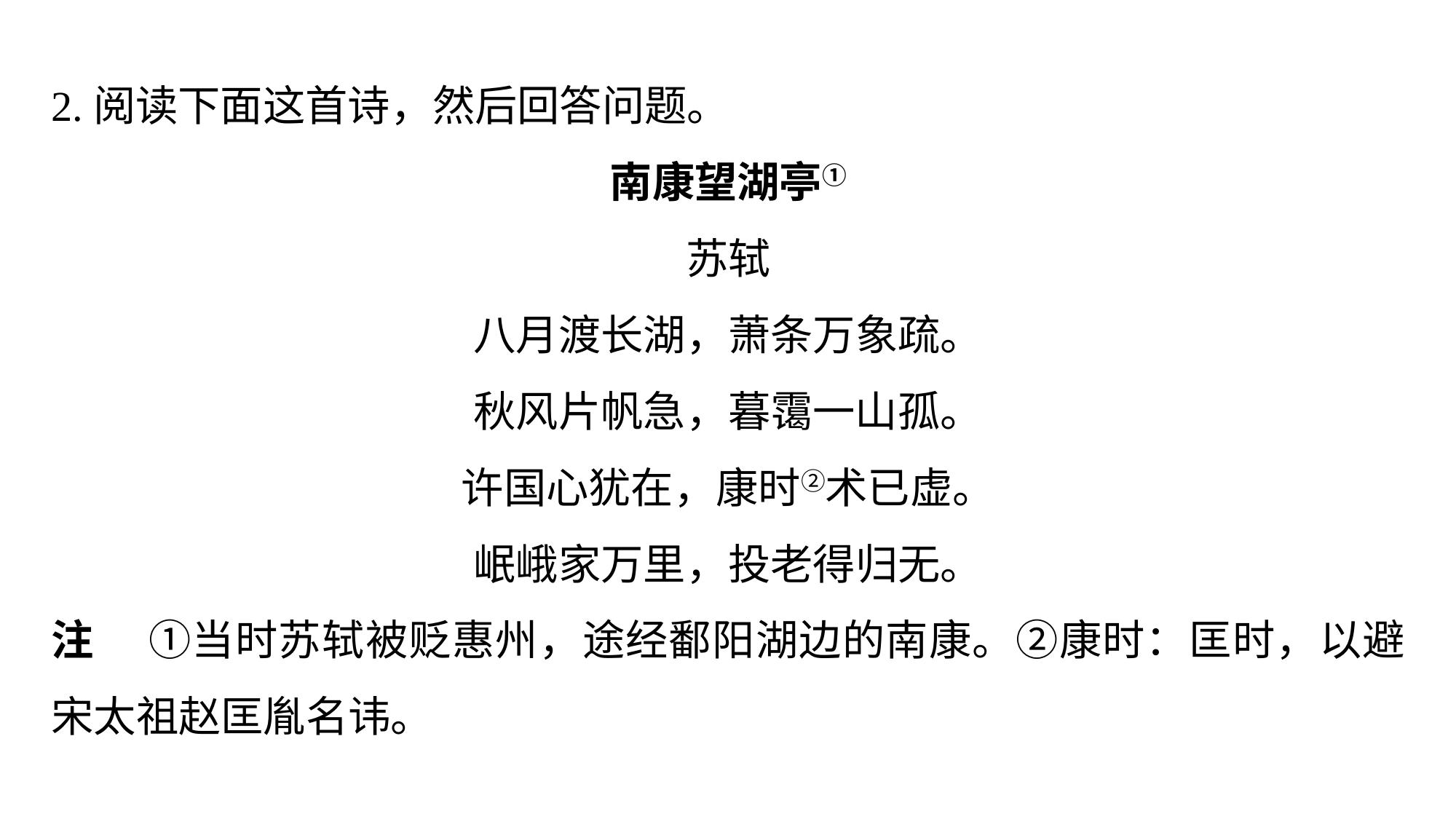

2.阅读下面这首诗，然后回答问题。
南康望湖亭①
苏轼
八月渡长湖，萧条万象疏。
秋风片帆急，暮霭一山孤。
许国心犹在，康时②术已虚。
岷峨家万里，投老得归无。
注 　①当时苏轼被贬惠州，途经鄱阳湖边的南康。②康时：匡时，以避宋太祖赵匡胤名讳。